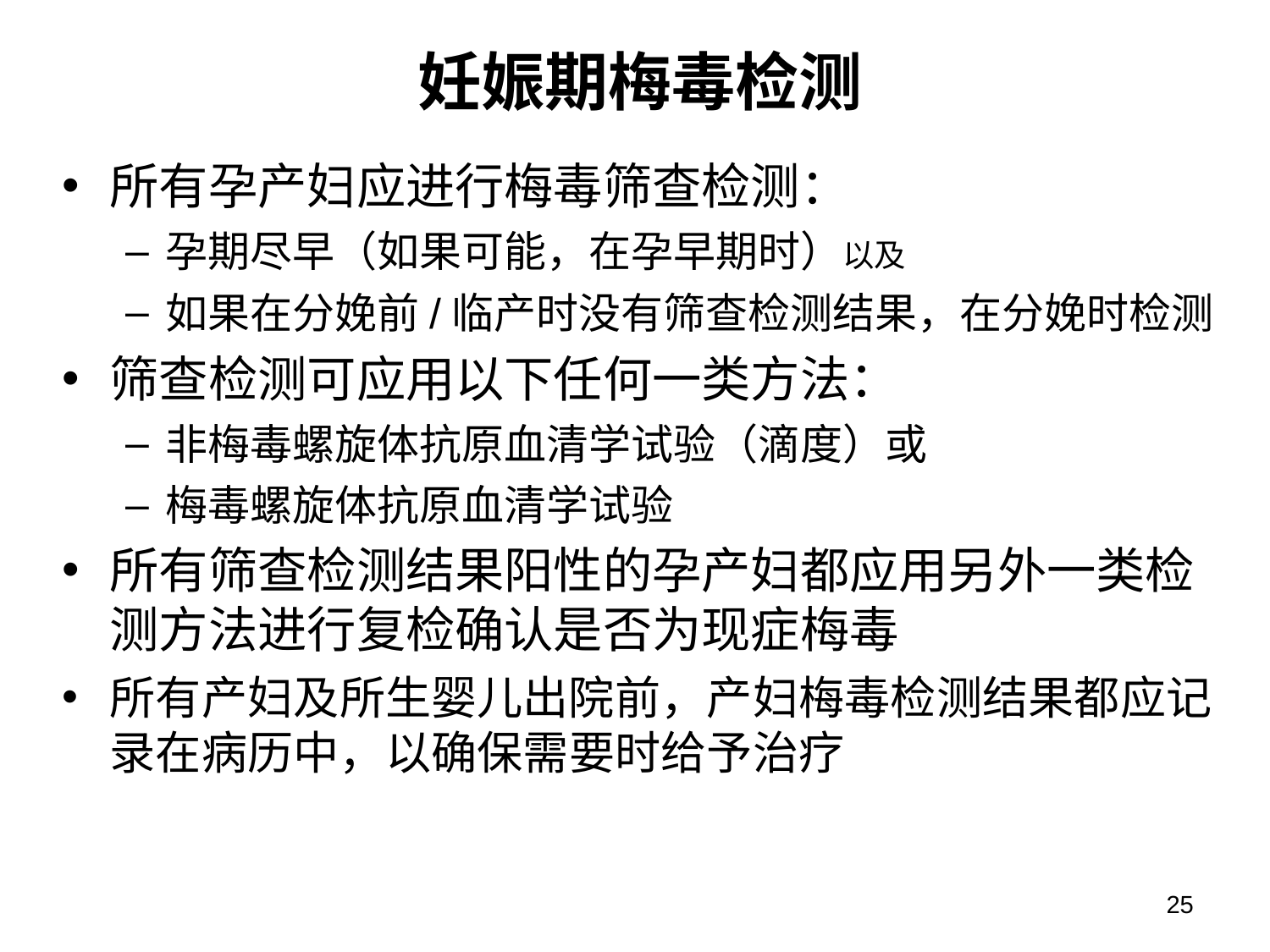

# 妊娠期梅毒检测
所有孕产妇应进行梅毒筛查检测：
孕期尽早（如果可能，在孕早期时）以及
如果在分娩前/临产时没有筛查检测结果，在分娩时检测
筛查检测可应用以下任何一类方法：
非梅毒螺旋体抗原血清学试验（滴度）或
梅毒螺旋体抗原血清学试验
所有筛查检测结果阳性的孕产妇都应用另外一类检测方法进行复检确认是否为现症梅毒
所有产妇及所生婴儿出院前，产妇梅毒检测结果都应记录在病历中，以确保需要时给予治疗
25